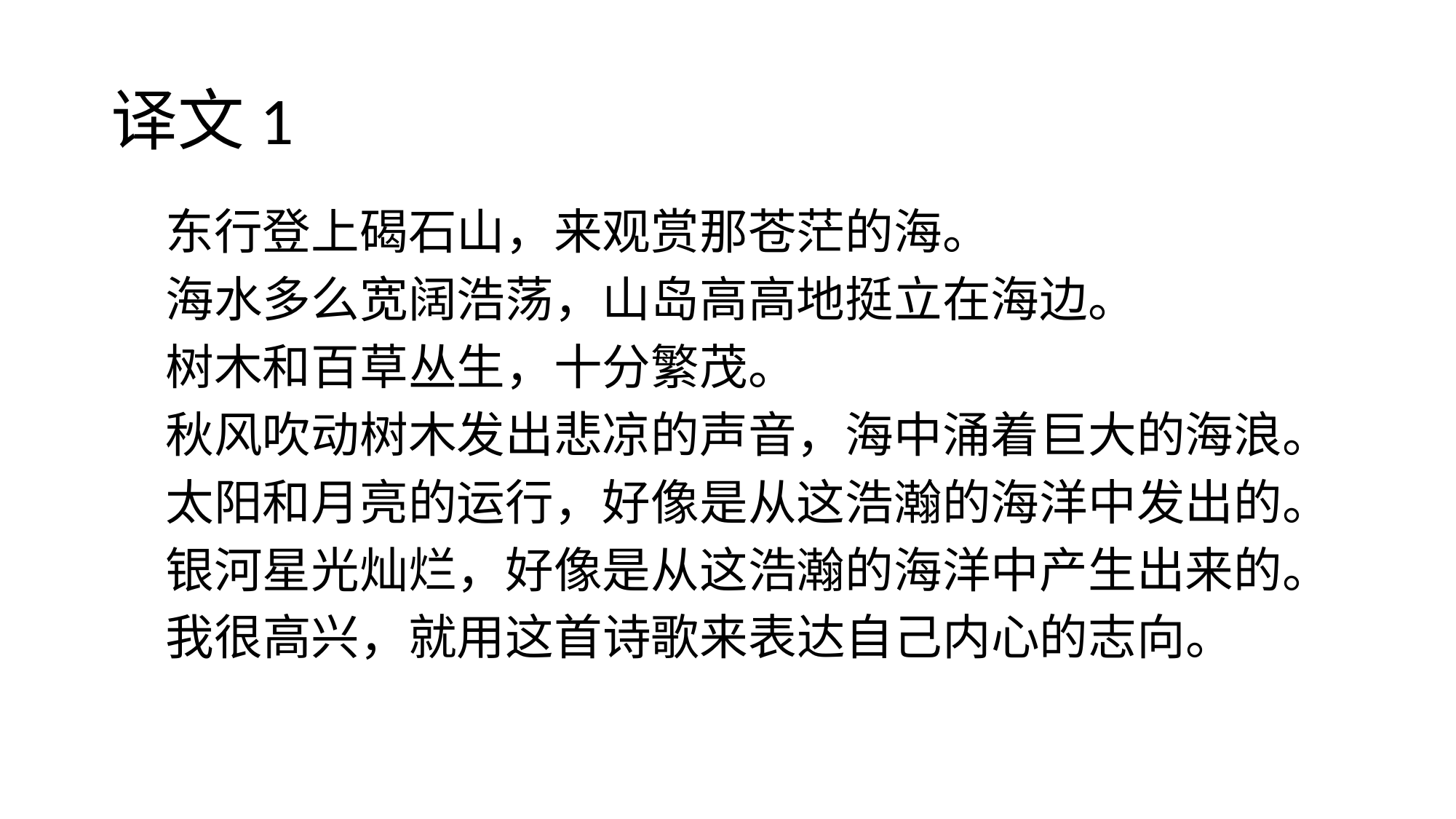

# 译文1
东行登上碣石山，来观赏那苍茫的海。
海水多么宽阔浩荡，山岛高高地挺立在海边。
树木和百草丛生，十分繁茂。
秋风吹动树木发出悲凉的声音，海中涌着巨大的海浪。
太阳和月亮的运行，好像是从这浩瀚的海洋中发出的。
银河星光灿烂，好像是从这浩瀚的海洋中产生出来的。
我很高兴，就用这首诗歌来表达自己内心的志向。